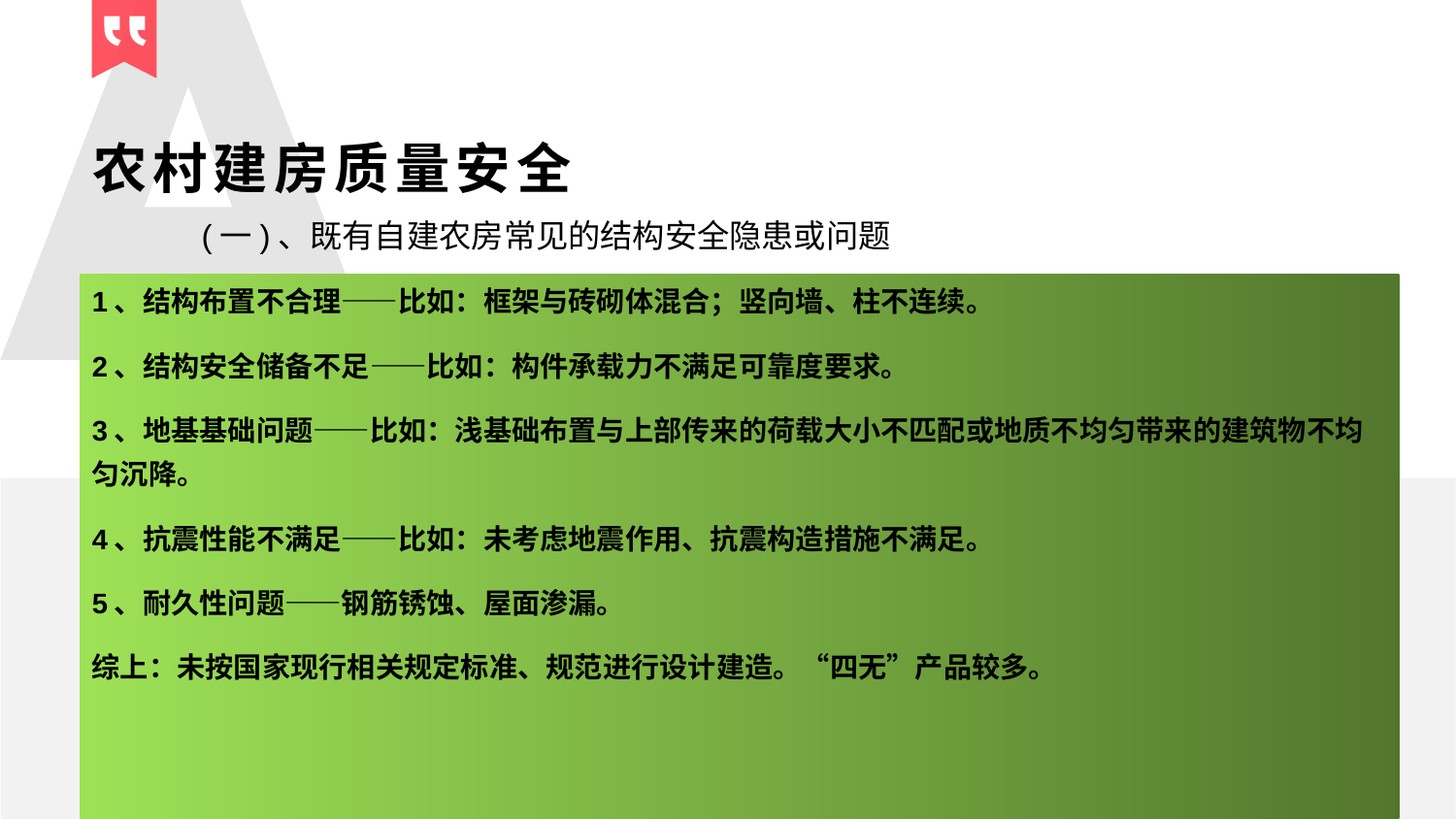

农村建房质量安全
(一)、既有自建农房常见的结构安全隐患或问题
1、结构布置不合理——比如：框架与砖砌体混合；竖向墙、柱不连续。
2、结构安全储备不足——比如：构件承载力不满足可靠度要求。
3、地基基础问题——比如：浅基础布置与上部传来的荷载大小不匹配或地质不均匀带来的建筑物不均匀沉降。
4、抗震性能不满足——比如：未考虑地震作用、抗震构造措施不满足。
5、耐久性问题——钢筋锈蚀、屋面渗漏。
综上：未按国家现行相关规定标准、规范进行设计建造。“四无”产品较多。